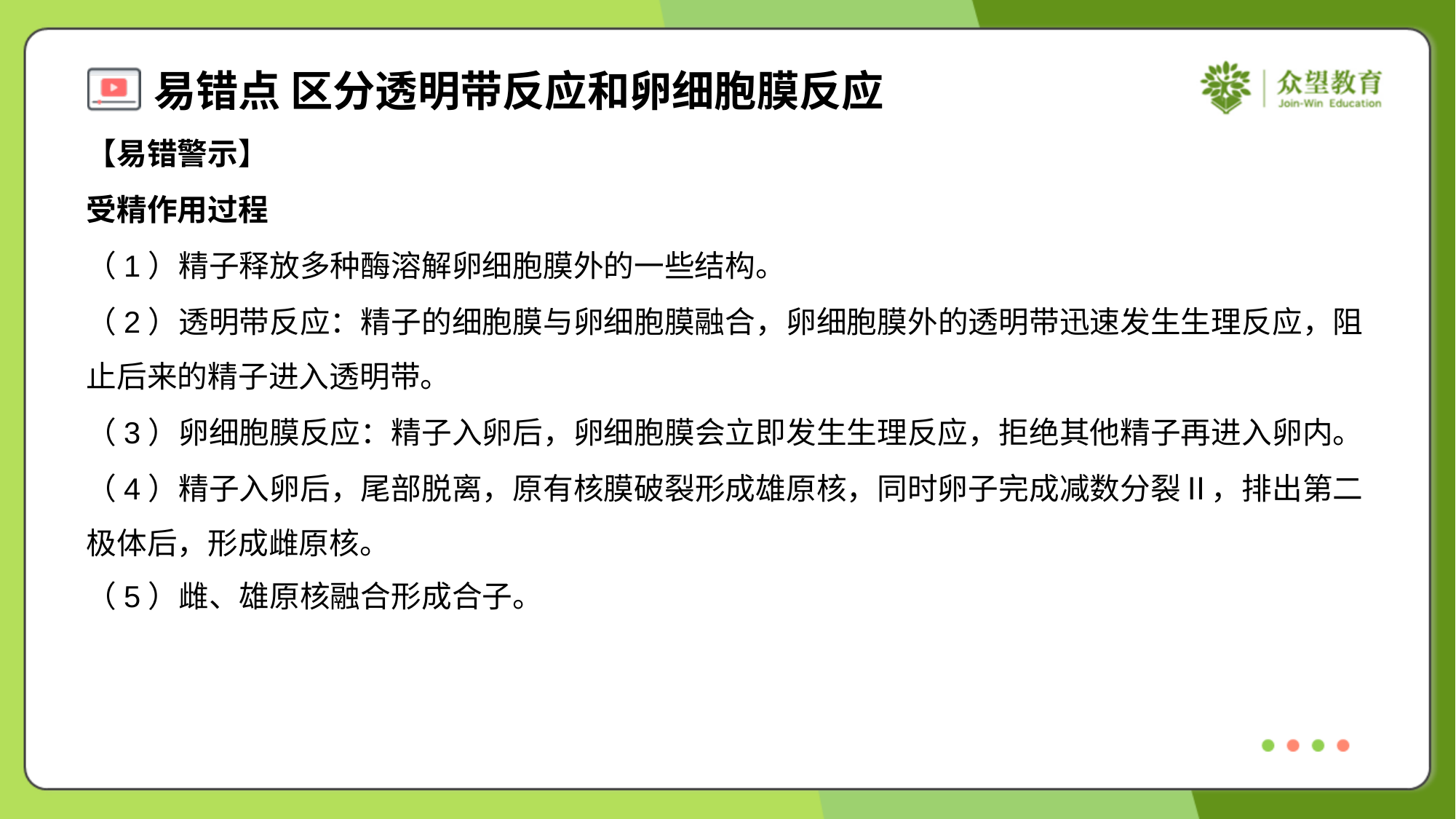

【易错警示】
受精作用过程
（1）精子释放多种酶溶解卵细胞膜外的一些结构。
（2）透明带反应：精子的细胞膜与卵细胞膜融合，卵细胞膜外的透明带迅速发生生理反应，阻
止后来的精子进入透明带。
（3）卵细胞膜反应：精子入卵后，卵细胞膜会立即发生生理反应，拒绝其他精子再进入卵内。
（4）精子入卵后，尾部脱离，原有核膜破裂形成雄原核，同时卵子完成减数分裂Ⅱ，排出第二
极体后，形成雌原核。
（5）雌、雄原核融合形成合子。